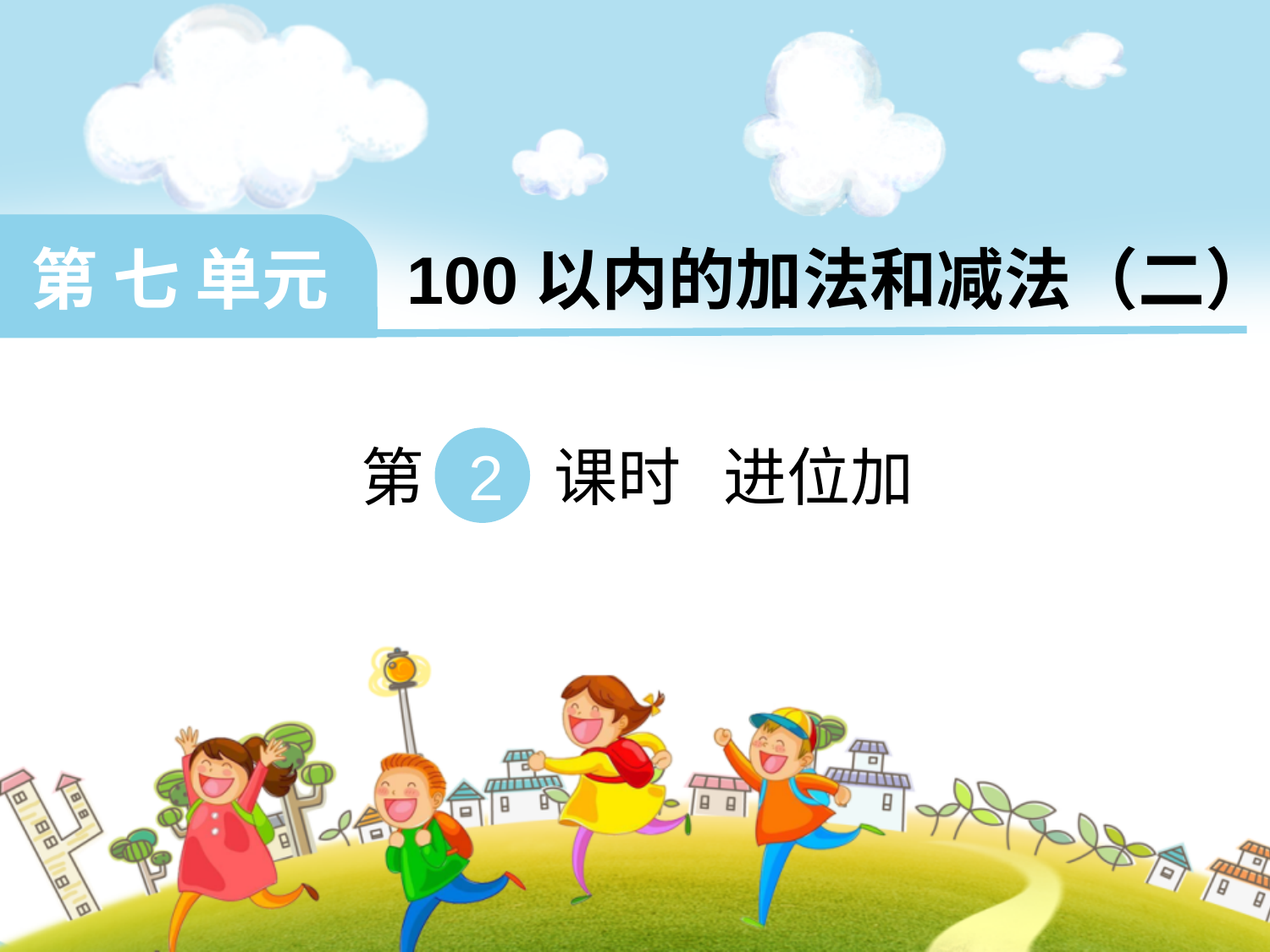

第 七 单元    100以内的加法和减法（二）

  第  2  课时   进位加